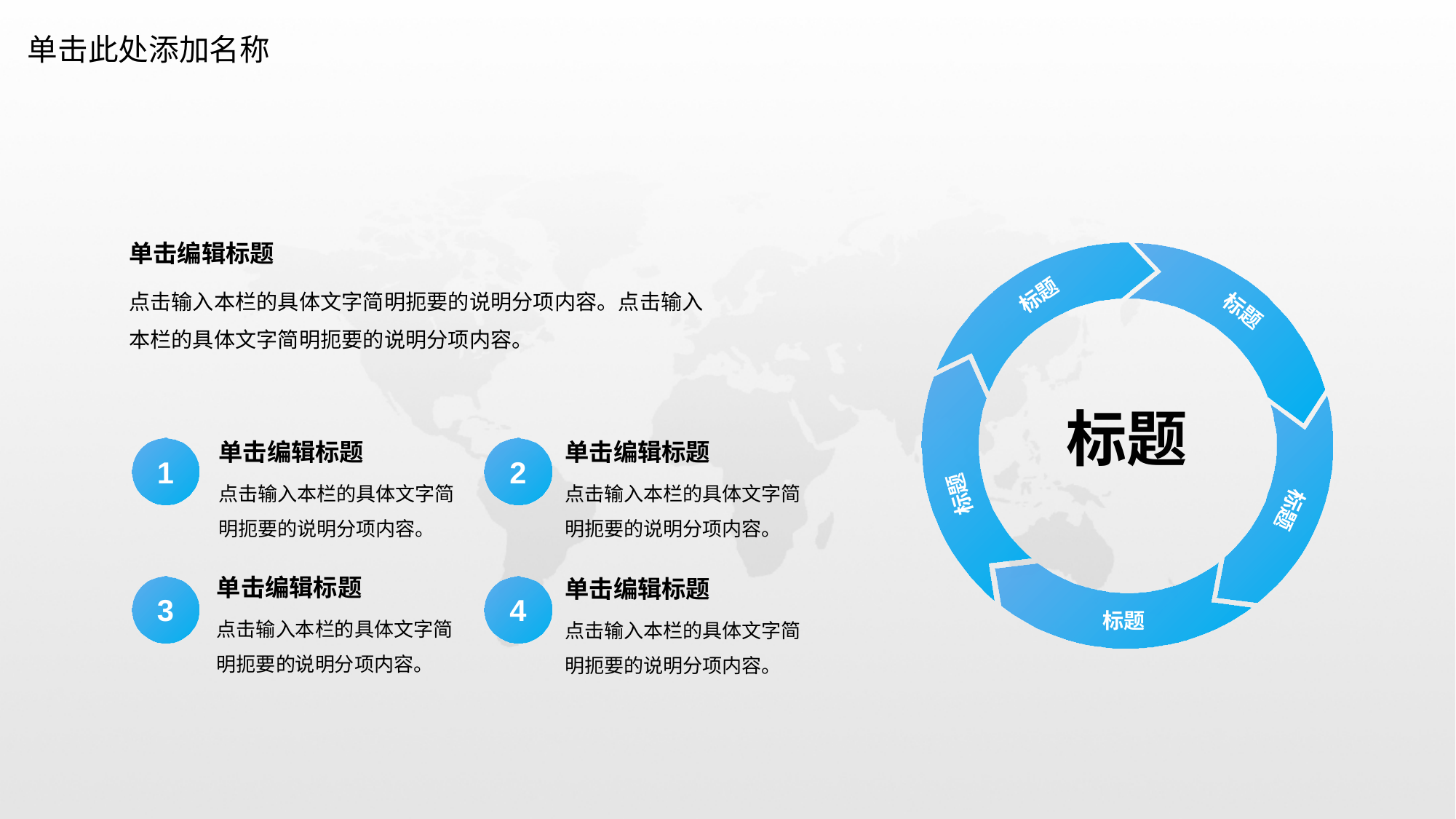

单击此处添加名称
单击编辑标题

点击输入本栏的具体文字简明扼要的说明分项内容。点击输入本栏的具体文字简明扼要的说明分项内容。
标题
标题

标题

单击编辑标题
单击编辑标题
1
2
点击输入本栏的具体文字简明扼要的说明分项内容。
点击输入本栏的具体文字简明扼要的说明分项内容。
标题
标题

单击编辑标题
单击编辑标题
3
4
标题
点击输入本栏的具体文字简明扼要的说明分项内容。
点击输入本栏的具体文字简明扼要的说明分项内容。